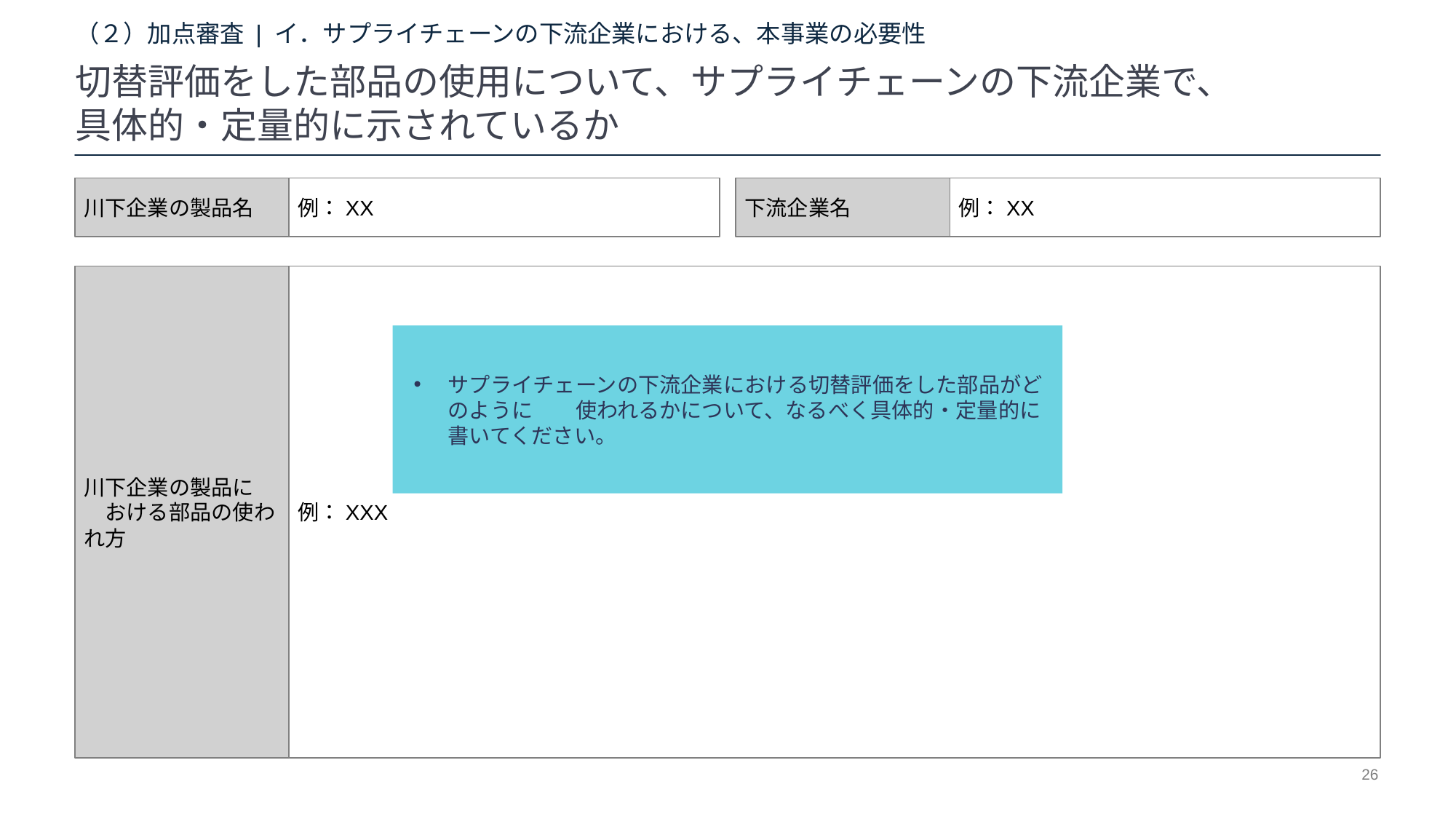

# （２）加点審査 | イ．サプライチェーンの下流企業における、本事業の必要性
切替評価をした部品の使用について、サプライチェーンの下流企業で、
具体的・定量的に示されているか
川下企業の製品名
例：XX
下流企業名
例：XX
川下企業の製品に　　おける部品の使われ方
例：XXX
サプライチェーンの下流企業における切替評価をした部品がどのように　　使われるかについて、なるべく具体的・定量的に書いてください。